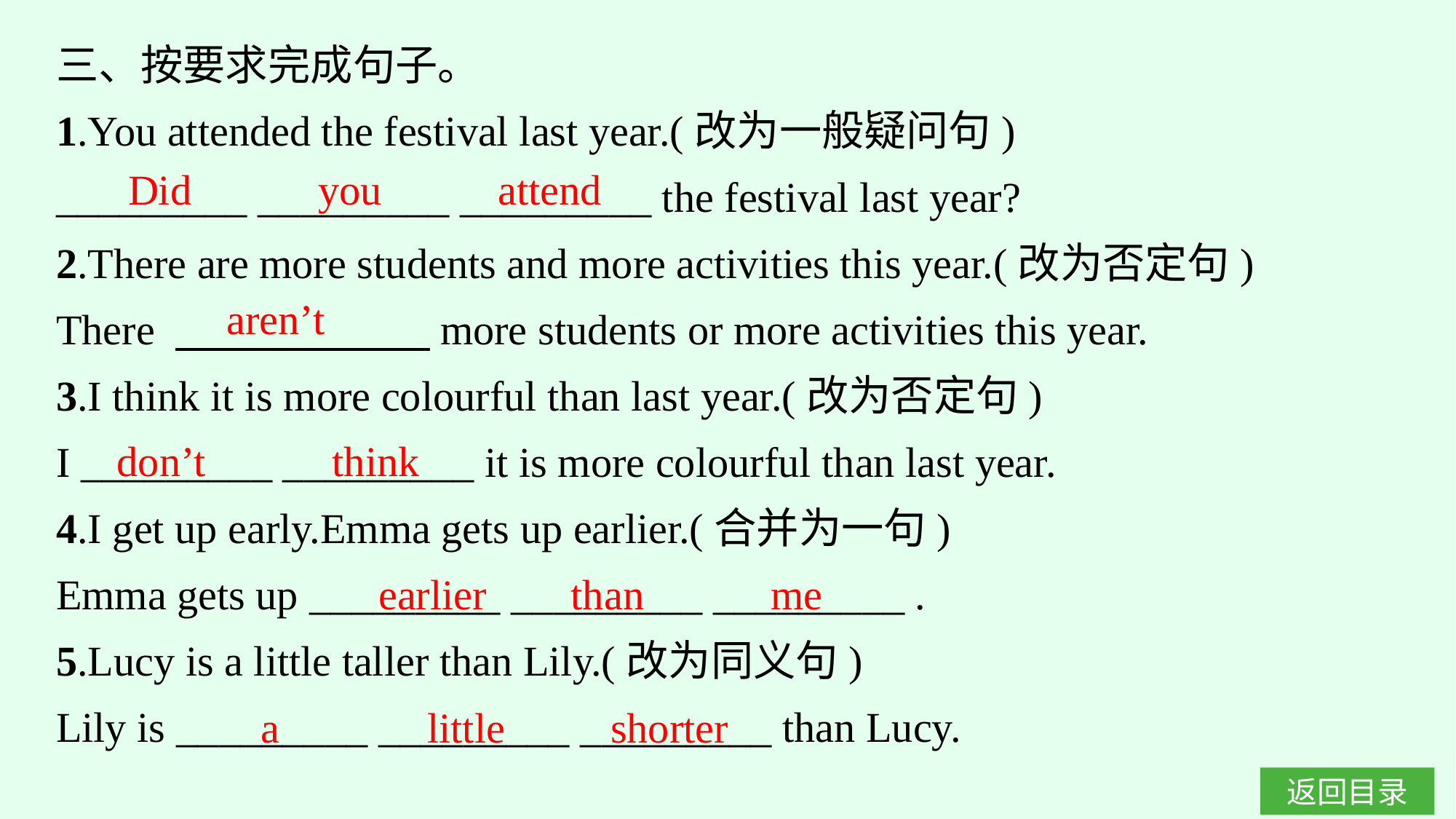

三、按要求完成句子。
1.You attended the festival last year.(改为一般疑问句)
_________ _________ _________ the festival last year?
2.There are more students and more activities this year.(改为否定句)
There 　　　　　　more students or more activities this year.
3.I think it is more colourful than last year.(改为否定句)
I _________ _________ it is more colourful than last year.
4.I get up early.Emma gets up earlier.(合并为一句)
Emma gets up _________ _________ _________ .
5.Lucy is a little taller than Lily.(改为同义句)
Lily is _________ _________ _________ than Lucy.
Did            you           attend
aren’t
don’t            think
earlier        than            me
a              little          shorter